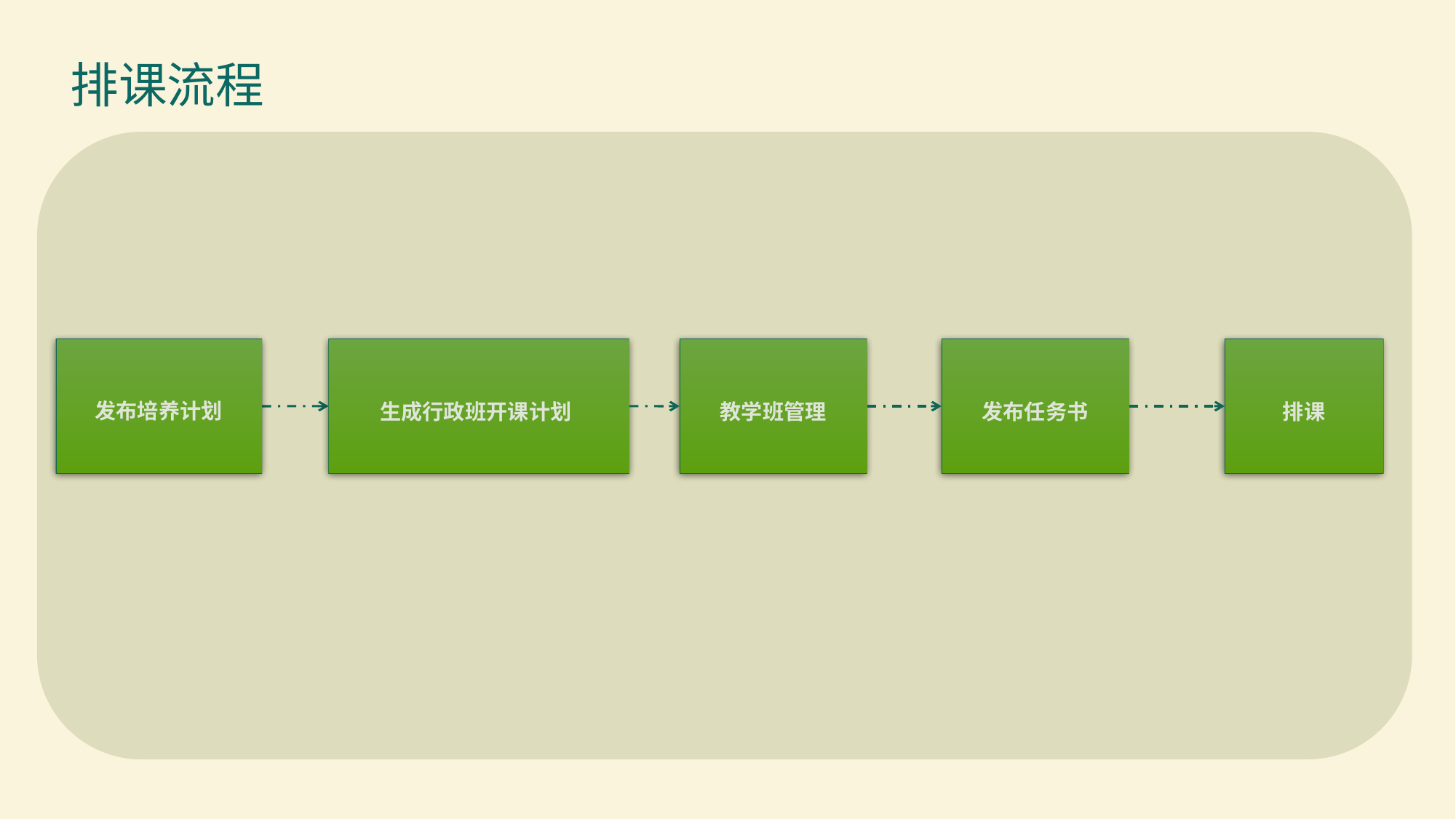

# 排课流程

发布培养计划
生成行政班开课计划
教学班管理
发布任务书
排课